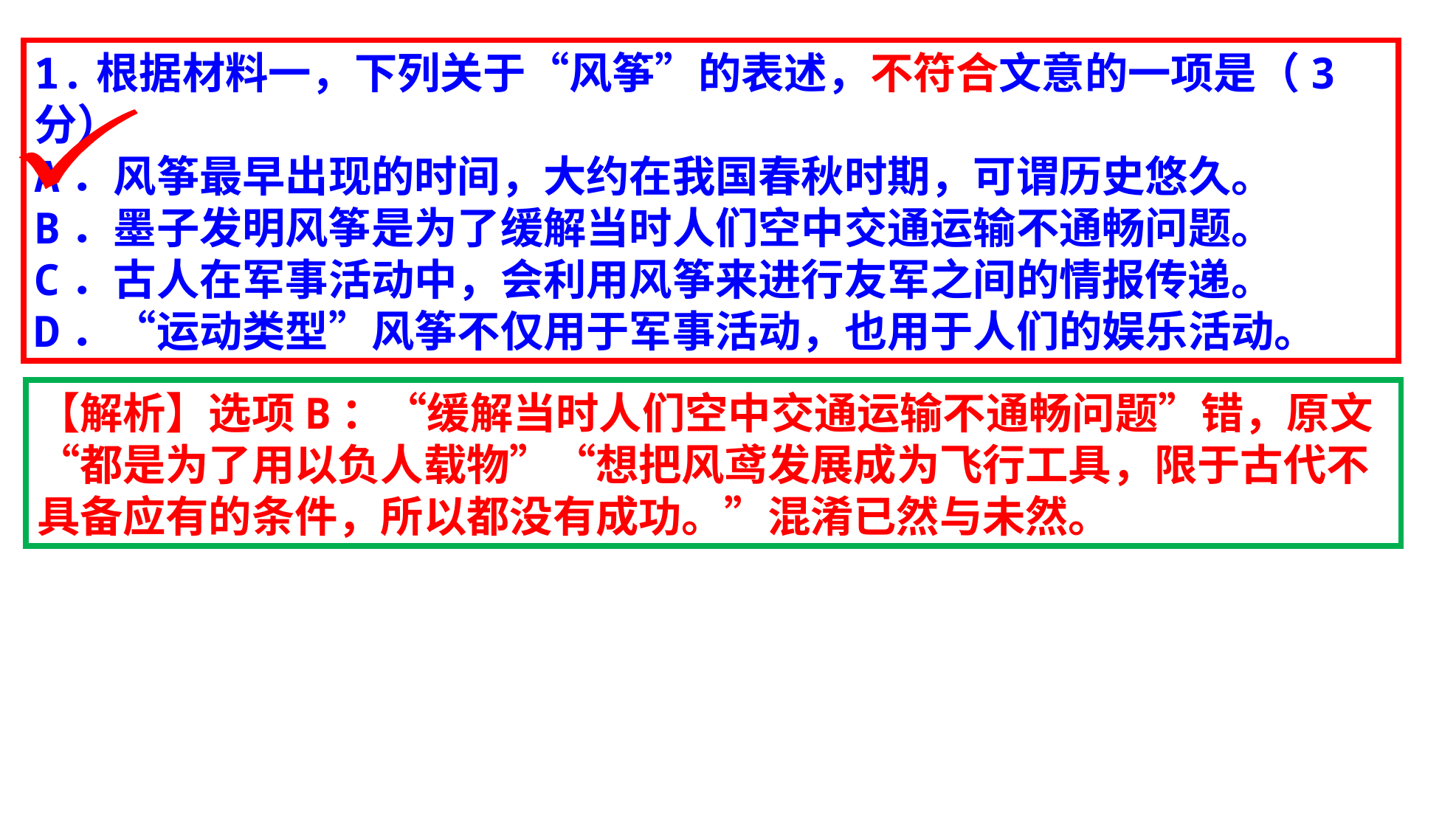

1.根据材料一，下列关于“风筝”的表述，不符合文意的一项是（3 分）
A．风筝最早出现的时间，大约在我国春秋时期，可谓历史悠久。
B．墨子发明风筝是为了缓解当时人们空中交通运输不通畅问题。
C．古人在军事活动中，会利用风筝来进行友军之间的情报传递。
D．“运动类型”风筝不仅用于军事活动，也用于人们的娱乐活动。

【解析】选项B：“缓解当时人们空中交通运输不通畅问题”错，原文“都是为了用以负人载物”“想把风鸢发展成为飞行工具，限于古代不具备应有的条件，所以都没有成功。”混淆已然与未然。